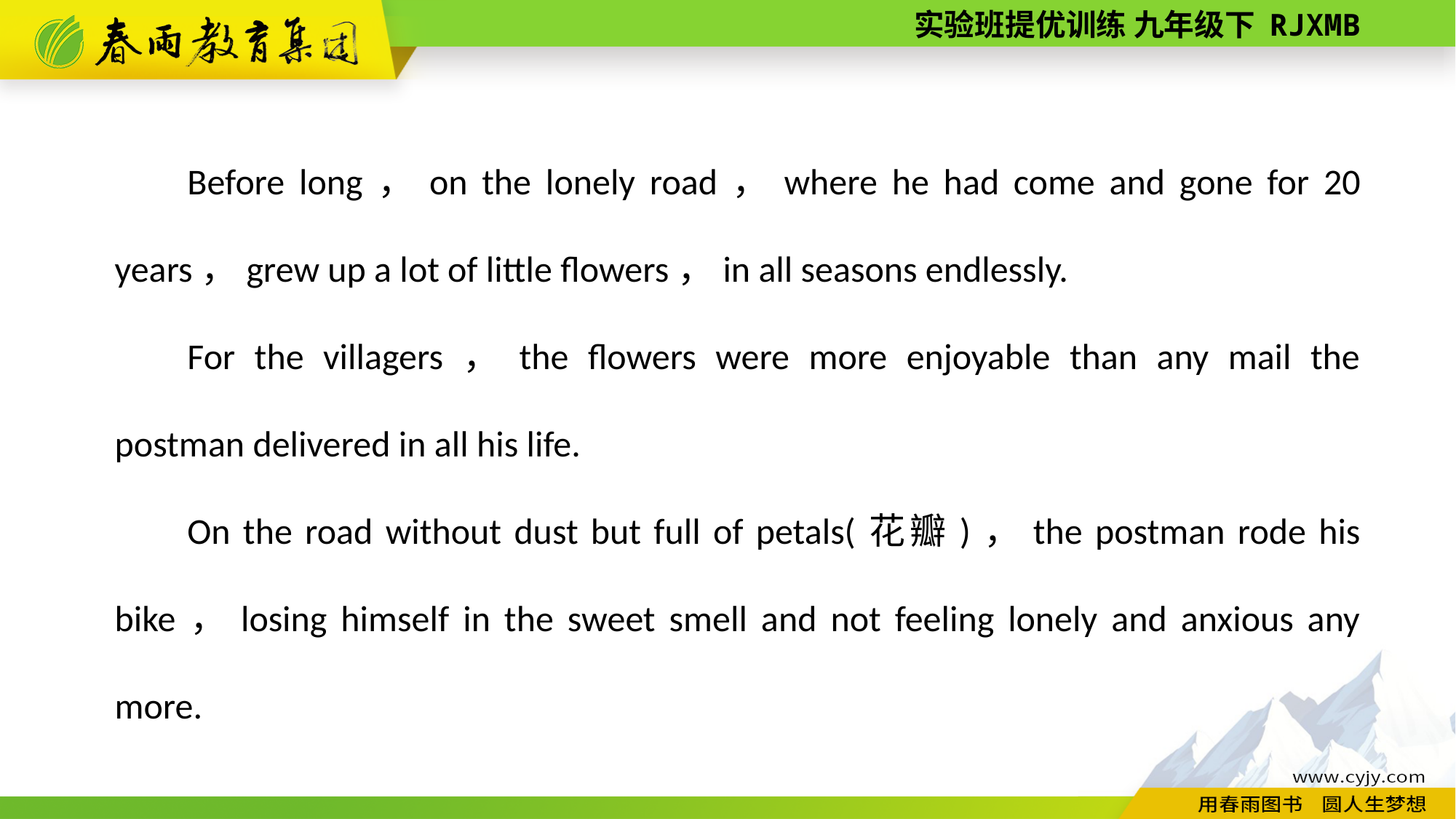

Before long，on the lonely road，where he had come and gone for 20 years，grew up a lot of little flowers，in all seasons endlessly.
For the villagers，the flowers were more enjoyable than any mail the postman delivered in all his life.
On the road without dust but full of petals(花瓣)，the postman rode his bike，losing himself in the sweet smell and not feeling lonely and anxious any more.